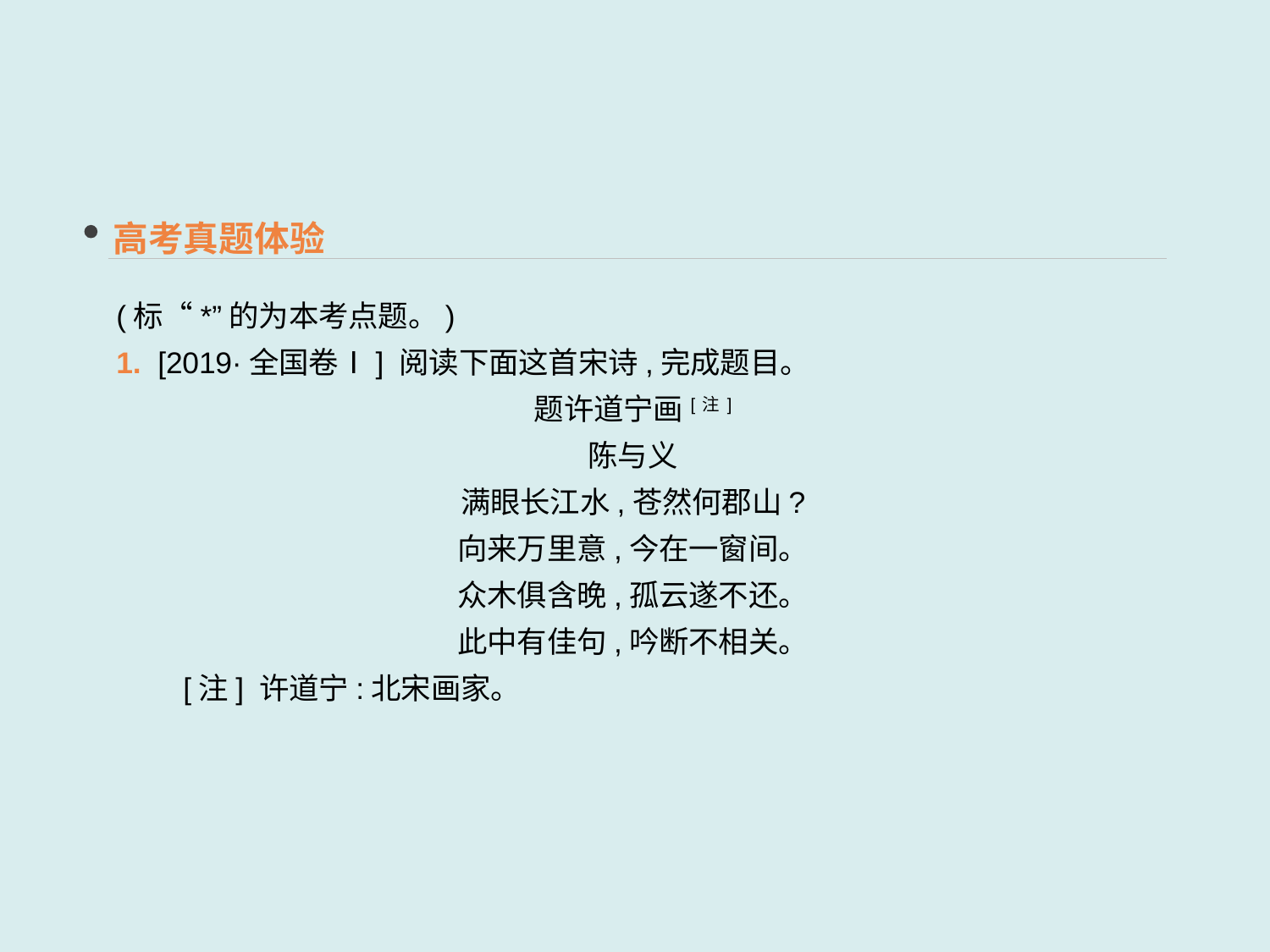

高考真题体验

(标“*”的为本考点题。)
1.  [2019·全国卷Ⅰ] 阅读下面这首宋诗,完成题目。
题许道宁画[注]
陈与义
满眼长江水,苍然何郡山?
向来万里意,今在一窗间。
众木俱含晚,孤云遂不还。
此中有佳句,吟断不相关。
　　[注] 许道宁:北宋画家。